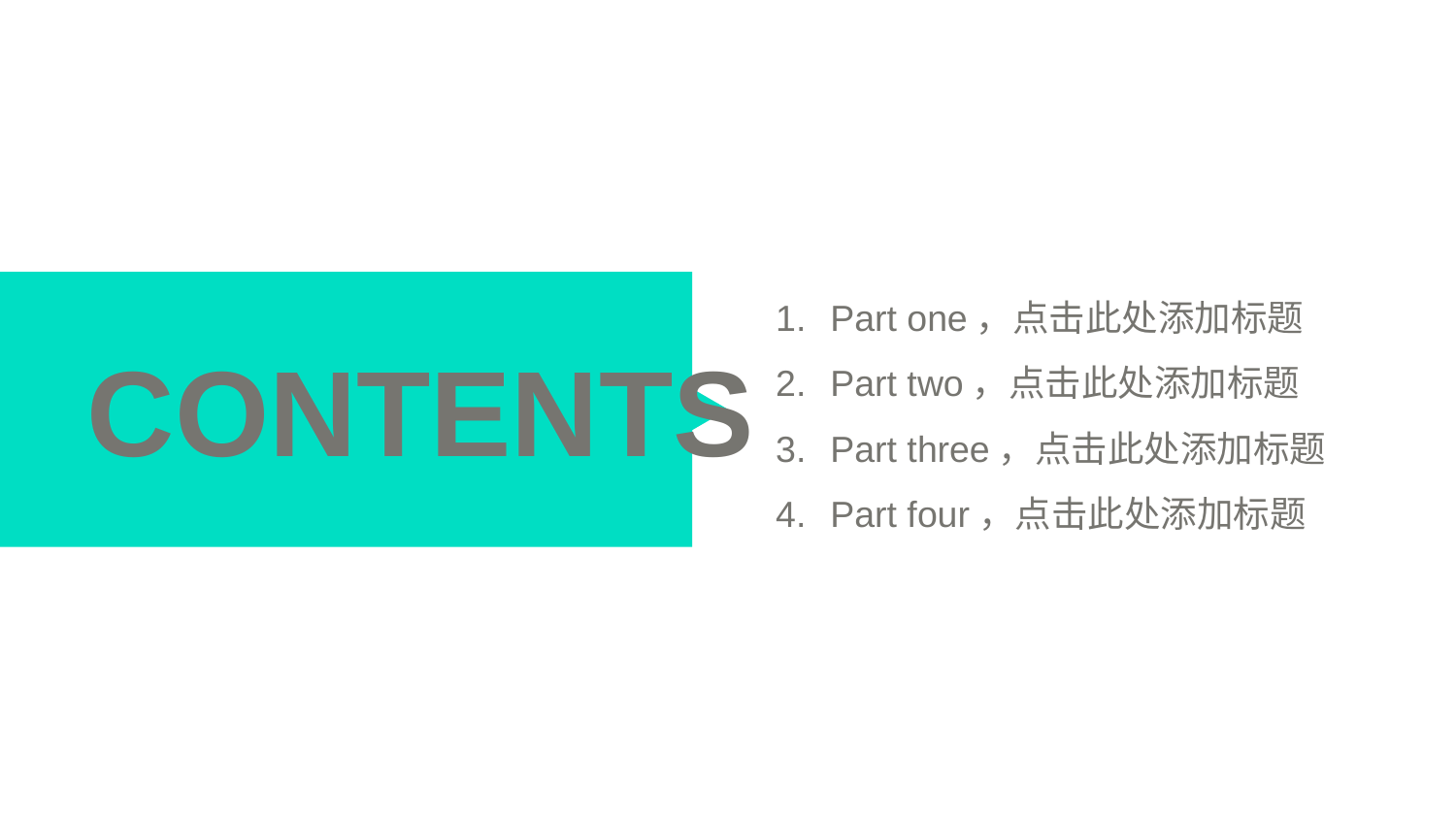

Part one，点击此处添加标题
Part two，点击此处添加标题
Part three，点击此处添加标题
Part four，点击此处添加标题

CONTENTS